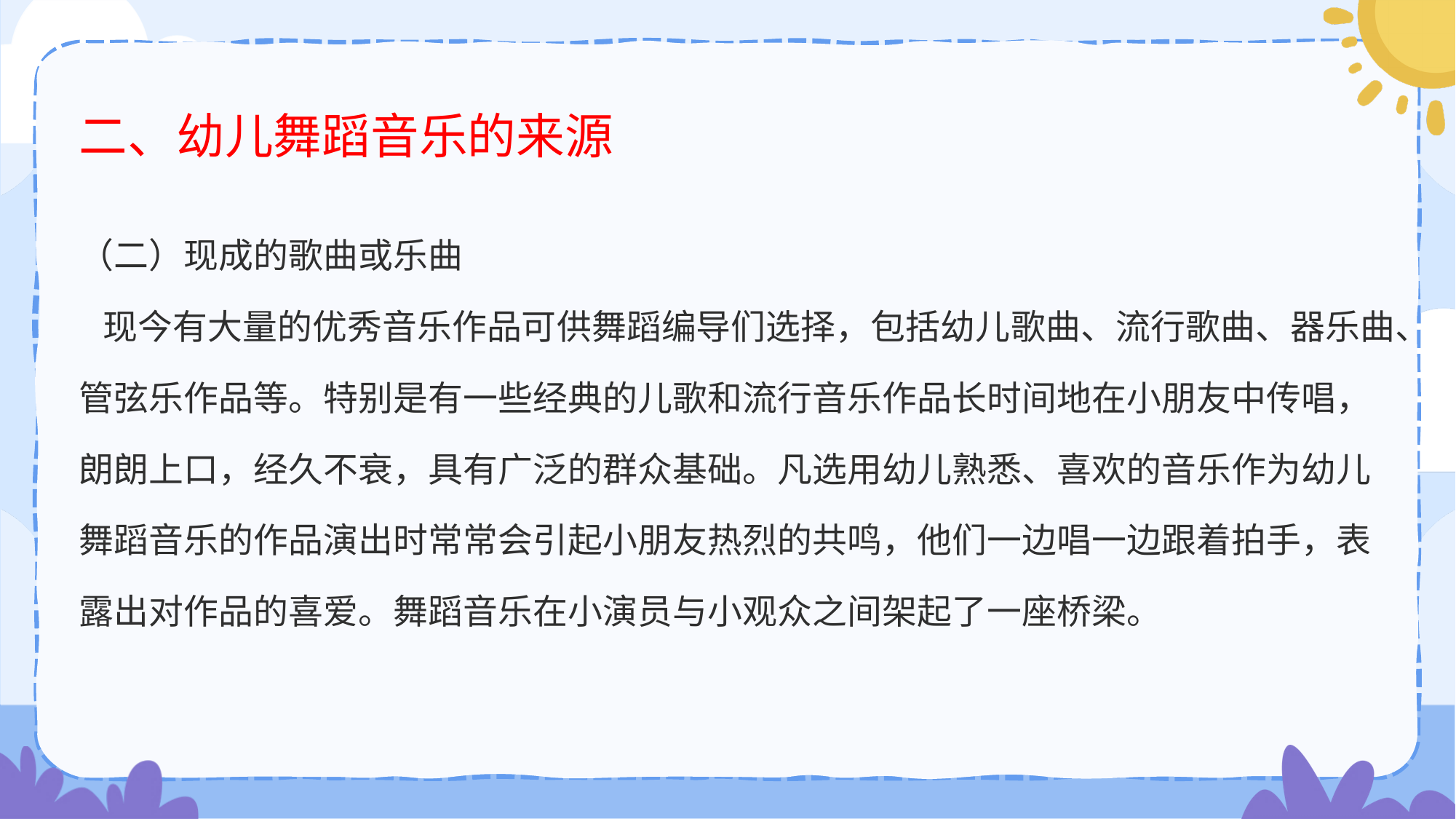

# 二、幼儿舞蹈音乐的来源
（二）现成的歌曲或乐曲
   现今有大量的优秀音乐作品可供舞蹈编导们选择，包括幼儿歌曲、流行歌曲、器乐曲、管弦乐作品等。特别是有一些经典的儿歌和流行音乐作品长时间地在小朋友中传唱，朗朗上口，经久不衰，具有广泛的群众基础。凡选用幼儿熟悉、喜欢的音乐作为幼儿舞蹈音乐的作品演出时常常会引起小朋友热烈的共鸣，他们一边唱一边跟着拍手，表露出对作品的喜爱。舞蹈音乐在小演员与小观众之间架起了一座桥梁。